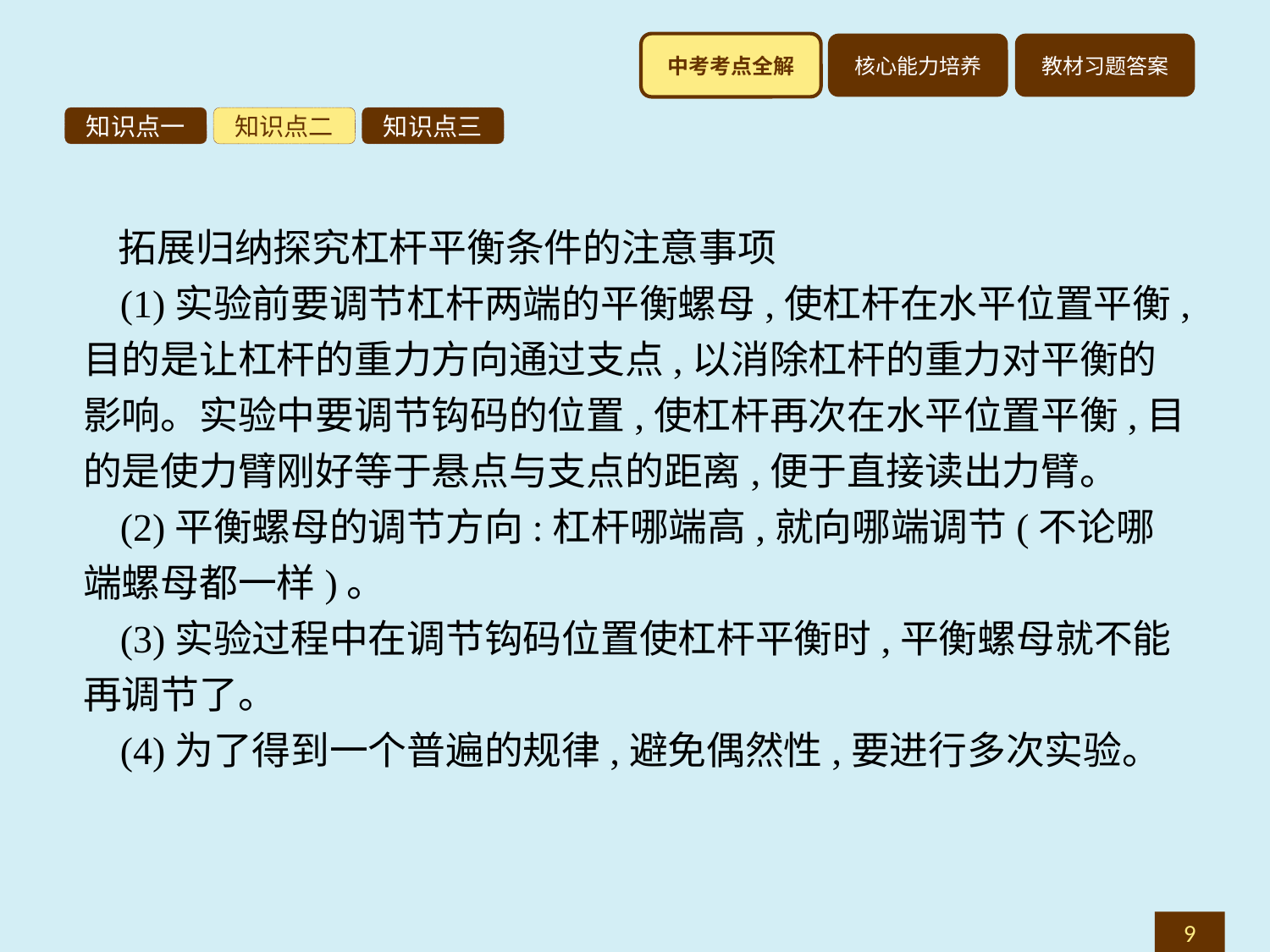

知识点一
知识点二
知识点三
拓展归纳探究杠杆平衡条件的注意事项
(1)实验前要调节杠杆两端的平衡螺母,使杠杆在水平位置平衡,目的是让杠杆的重力方向通过支点,以消除杠杆的重力对平衡的影响。实验中要调节钩码的位置,使杠杆再次在水平位置平衡,目的是使力臂刚好等于悬点与支点的距离,便于直接读出力臂。
(2)平衡螺母的调节方向:杠杆哪端高,就向哪端调节(不论哪端螺母都一样)。
(3)实验过程中在调节钩码位置使杠杆平衡时,平衡螺母就不能再调节了。
(4)为了得到一个普遍的规律,避免偶然性,要进行多次实验。